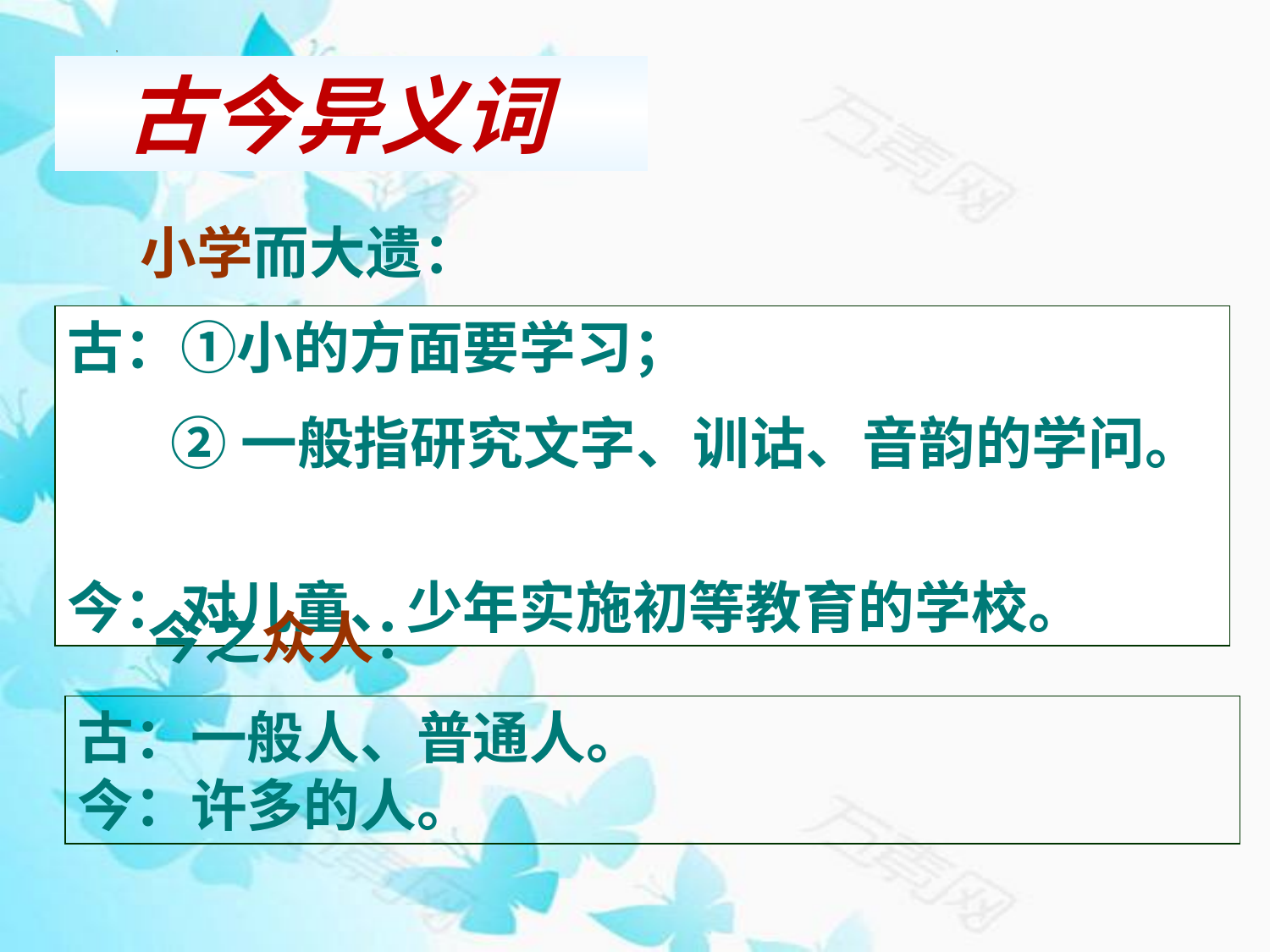

古今异义词
小学而大遗：
古：①小的方面要学习；
        ②一般指研究文字、训诂、音韵的学问。
今：对儿童、少年实施初等教育的学校。
今之众人：
古：一般人、普通人。
今：许多的人。